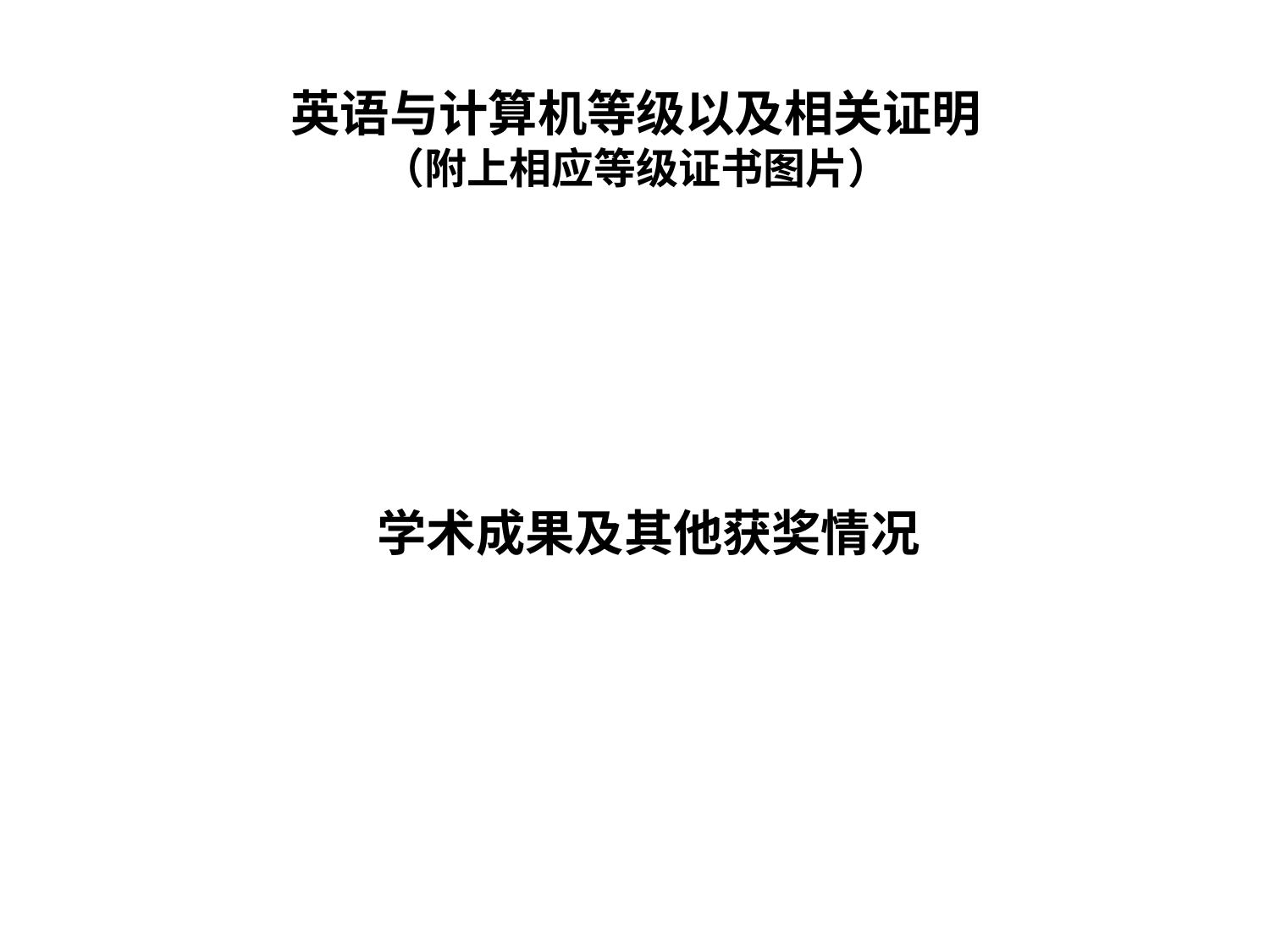

英语与计算机等级以及相关证明
（附上相应等级证书图片）
学术成果及其他获奖情况